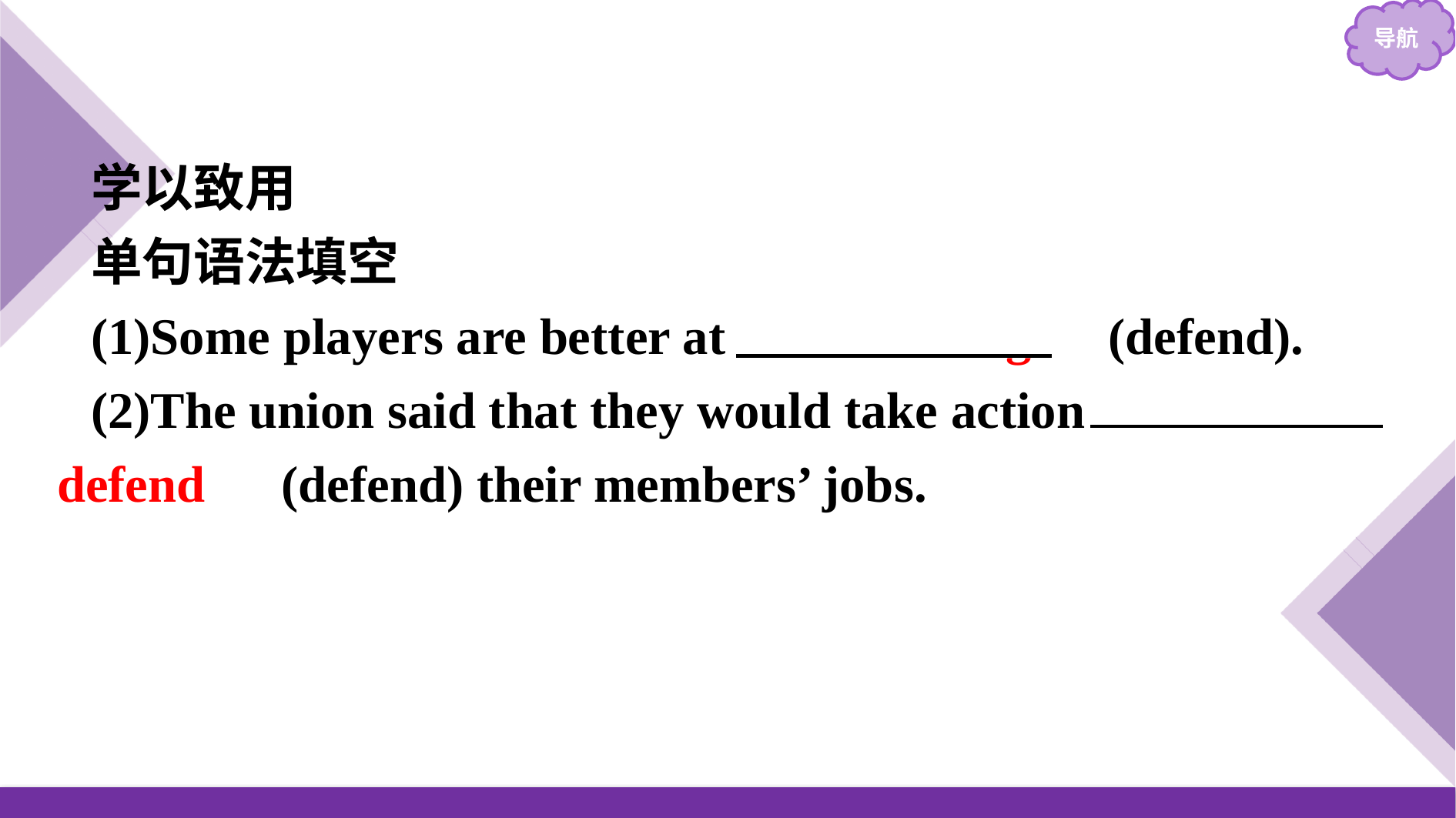

学以致用
单句语法填空
(1)Some players are better at 　defending　(defend).
(2)The union said that they would take action 　to defend　(defend) their members’ jobs.